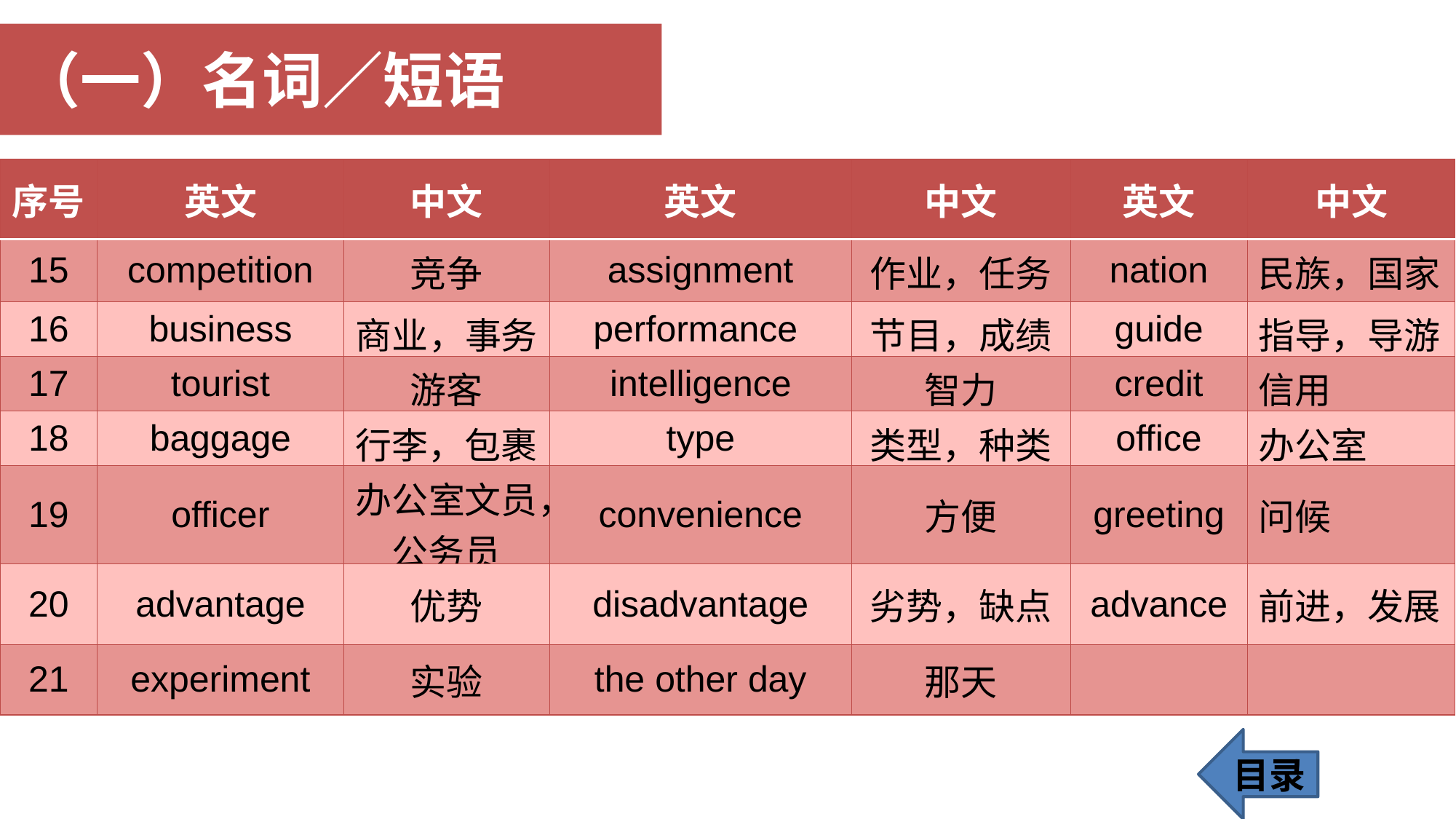

（一）名词／短语
| 序号 | 英文 | 中文 | 英文 | 中文 | 英文 | 中文 |
| --- | --- | --- | --- | --- | --- | --- |
| 15 | competition | 竞争 | assignment | 作业，任务 | nation | 民族，国家 |
| 16 | business | 商业，事务 | performance | 节目，成绩 | guide | 指导，导游 |
| 17 | tourist | 游客 | intelligence | 智力 | credit | 信用 |
| 18 | baggage | 行李，包裹 | type | 类型，种类 | office | 办公室 |
| 19 | officer | 办公室文员， 公务员 | convenience | 方便 | greeting | 问候 |
| 20 | advantage | 优势 | disadvantage | 劣势，缺点 | advance | 前进，发展 |
| 21 | experiment | 实验 | the other day | 那天 |  |  |
目录
89